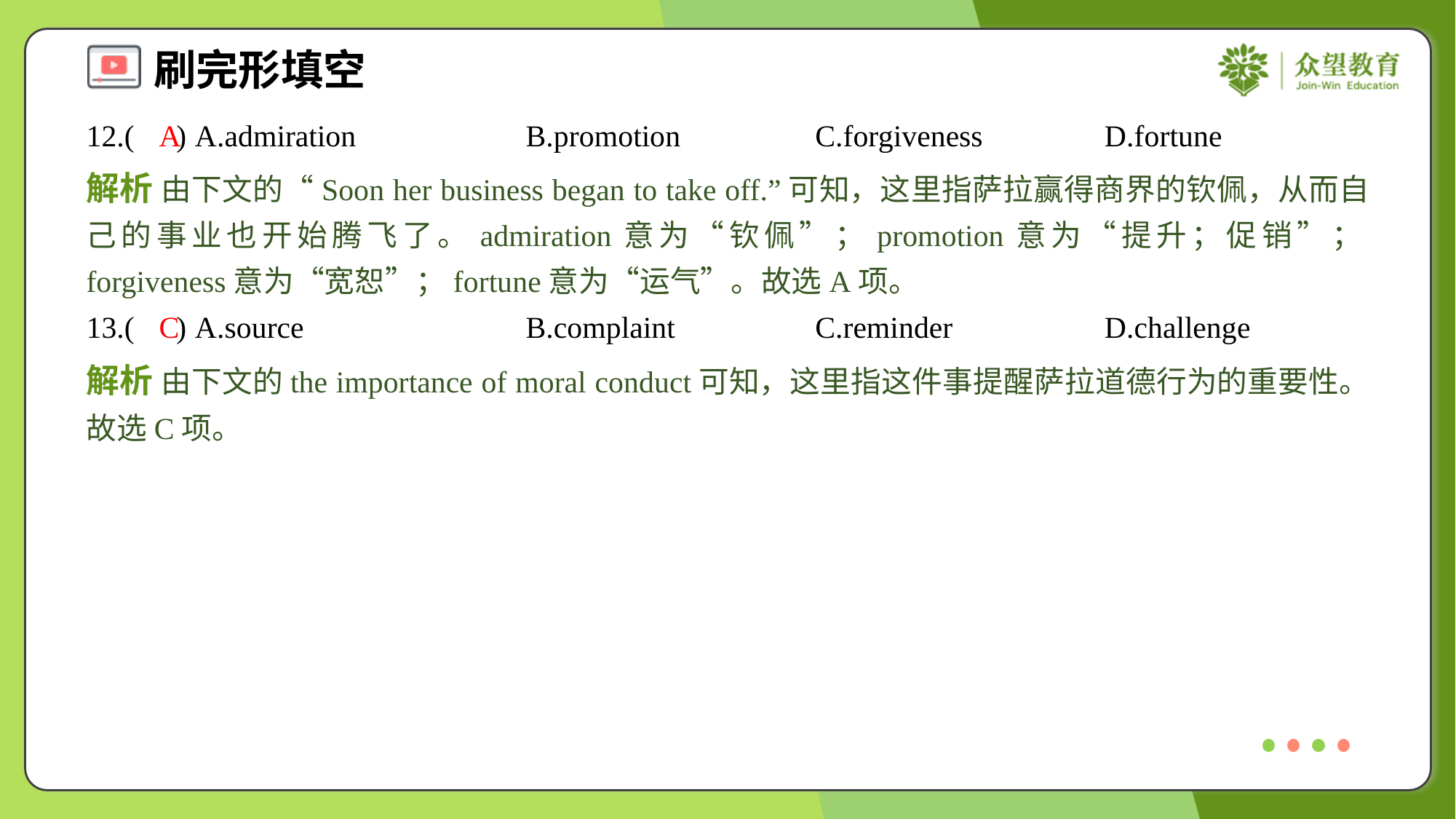

12.(     ) A.admiration	B.promotion	C.forgiveness	D.fortune
A
解析 由下文的“Soon her business began to take off.”可知，这里指萨拉赢得商界的钦佩，从而自己的事业也开始腾飞了。admiration意为“钦佩”；promotion意为“提升；促销”；forgiveness意为“宽恕”；fortune意为“运气”。故选A项。
13.(     ) A.source	B.complaint	C.reminder	D.challenge
C
解析 由下文的the importance of moral conduct可知，这里指这件事提醒萨拉道德行为的重要性。故选C项。